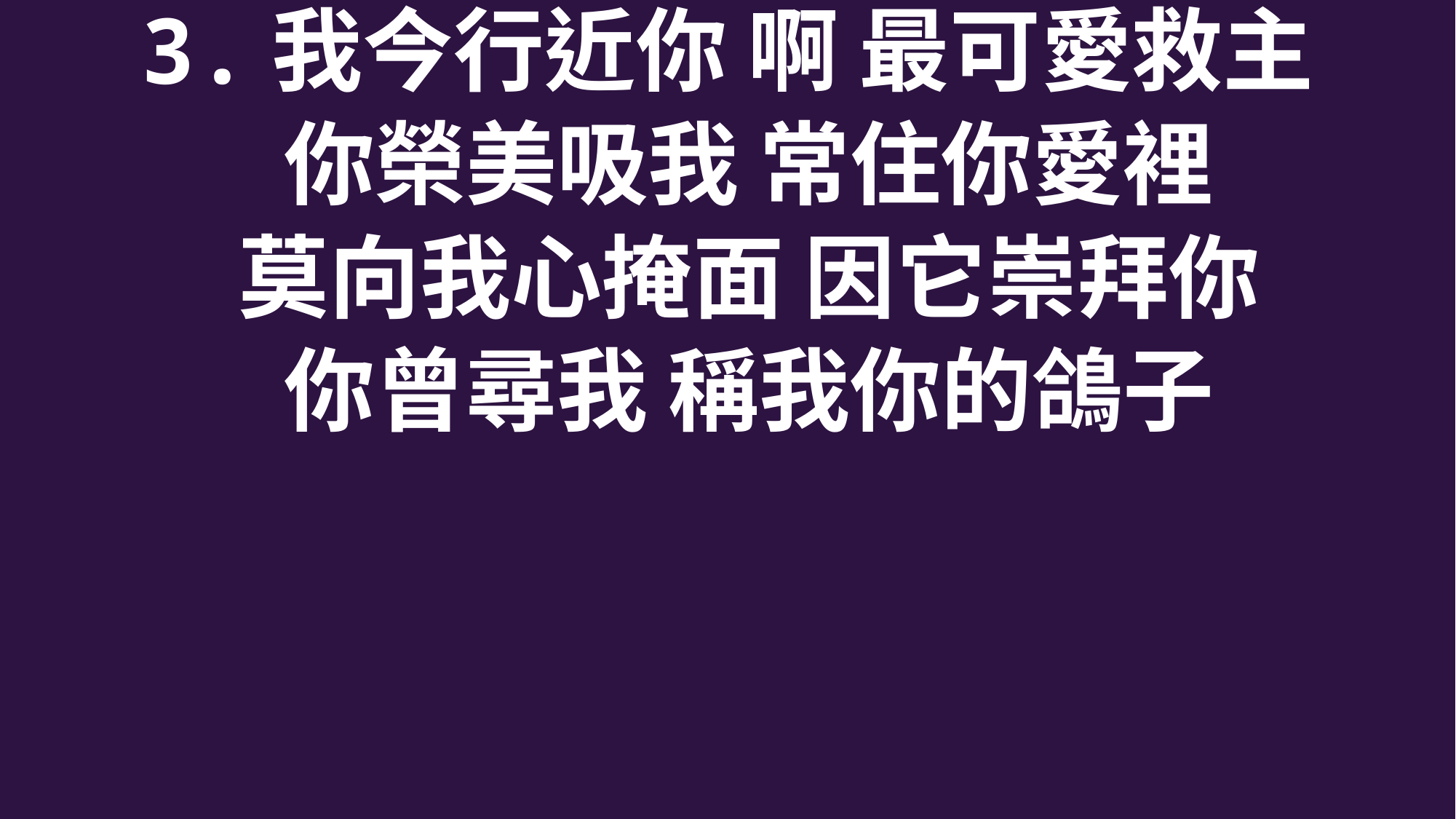

3.我今行近你 啊 最可愛救主
 你榮美吸我 常住你愛裡
 莫向我心掩面 因它崇拜你
 你曾尋我 稱我你的鴿子